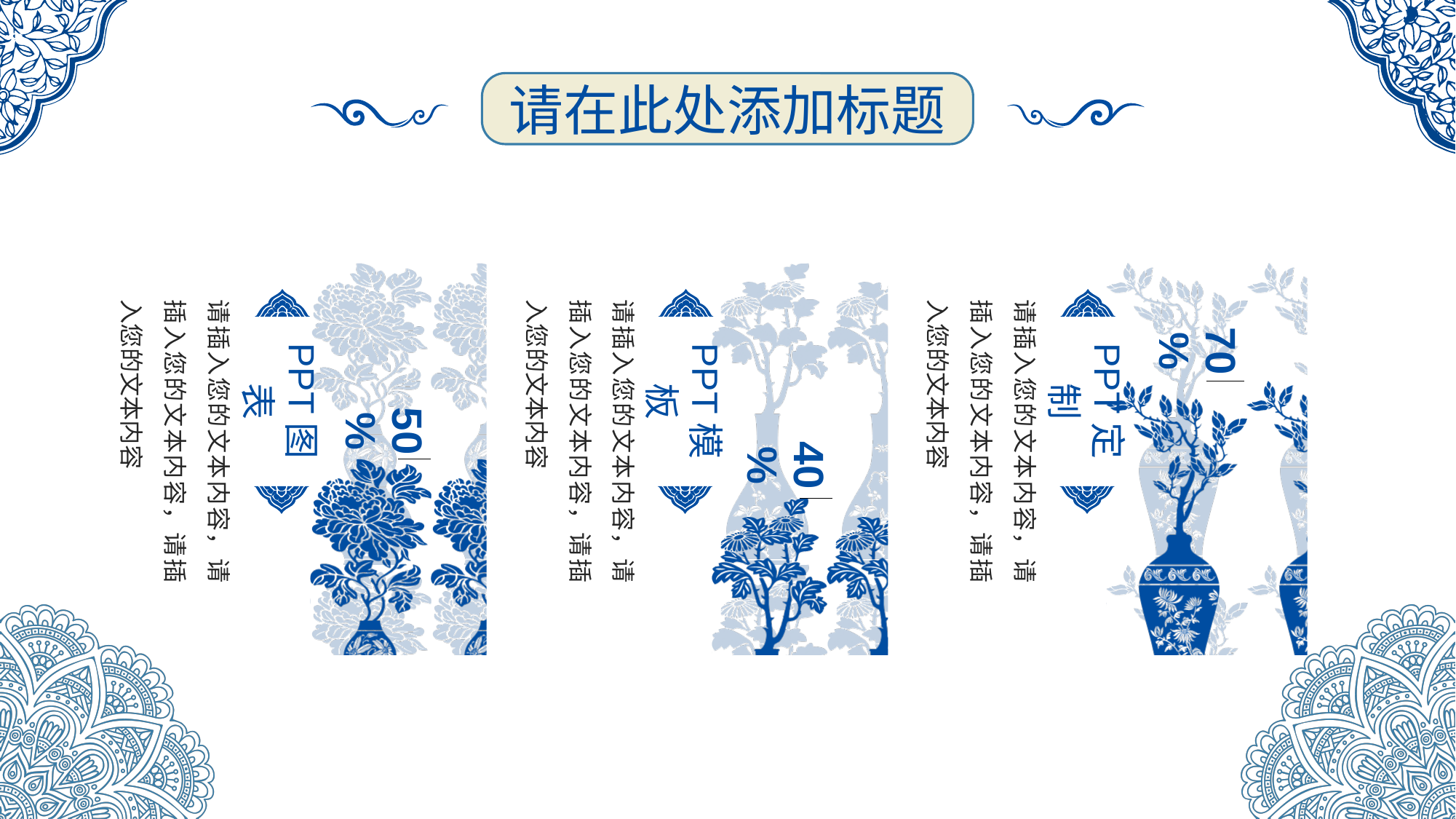

请在此处添加标题

### Chart

| Category | 辅助 | 数据 |
|---|---|---|
| 类别 1 | 1.0 | 0.5 |

### Chart

| Category | 辅助 | 数据 |
|---|---|---|
| 类别 1 | 1.0 | 0.4 |

### Chart

| Category | 辅助 | 数据 |
|---|---|---|
| 类别 1 | 1.0 | 0.7 |
请插入您的文本内容，请插入您的文本内容，请插入您的文本内容

请插入您的文本内容，请插入您的文本内容，请插入您的文本内容

请插入您的文本内容，请插入您的文本内容，请插入您的文本内容

PPT图表
PPT模板
PPT定制